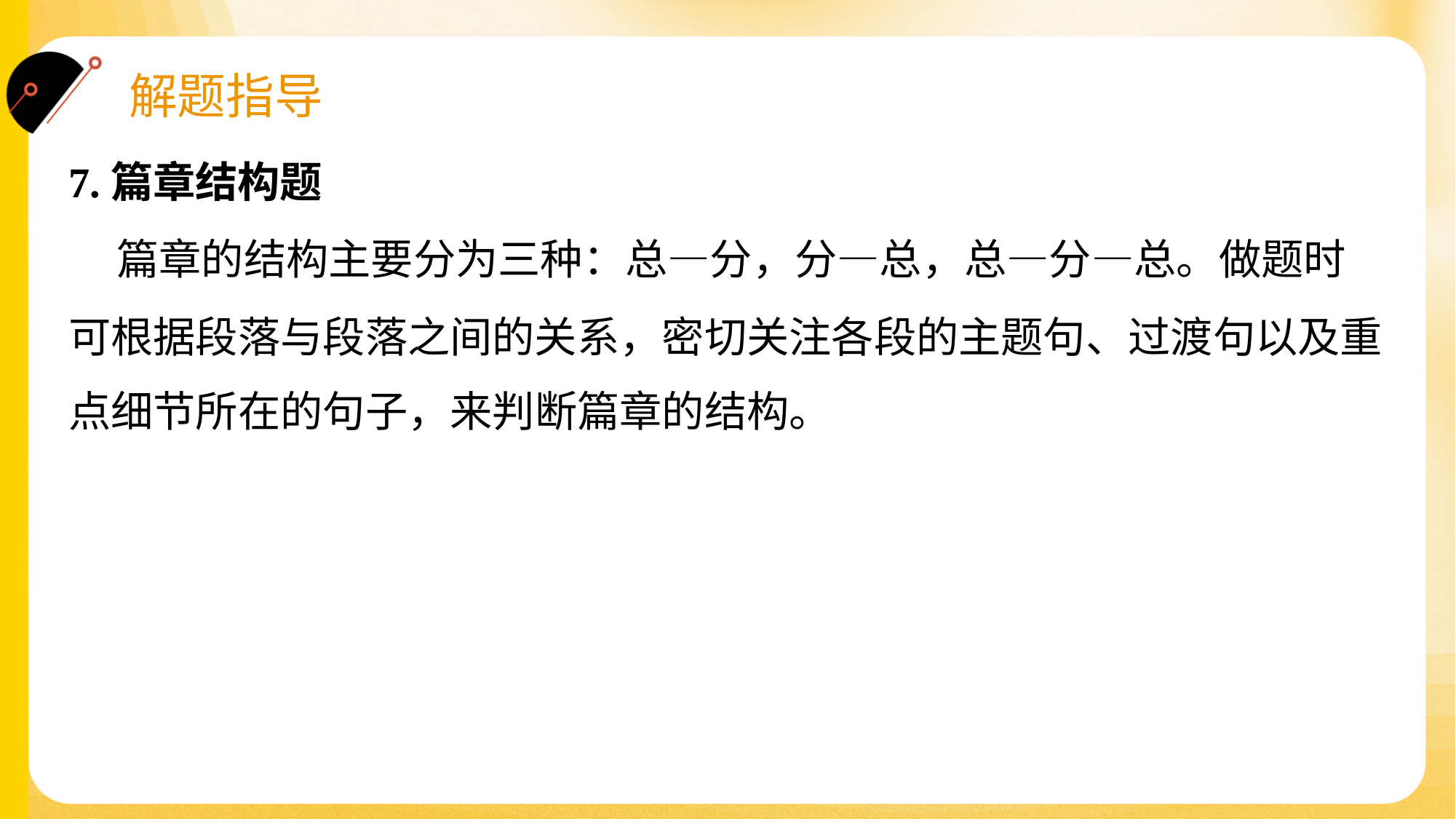

7.篇章结构题
    篇章的结构主要分为三种：总—分，分—总，总—分—总。做题时
可根据段落与段落之间的关系，密切关注各段的主题句、过渡句以及重
点细节所在的句子，来判断篇章的结构。